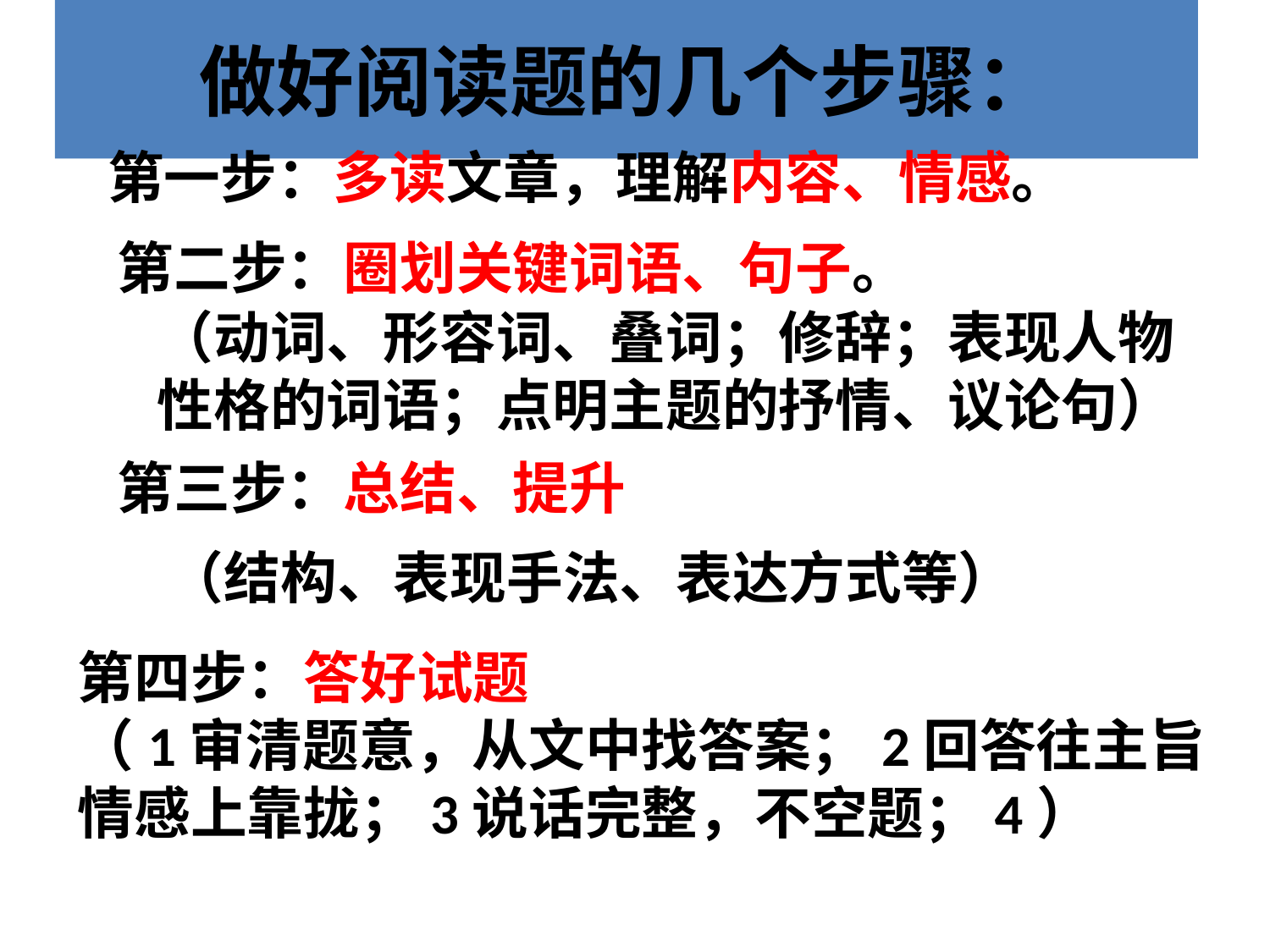

# 做好阅读题的几个步骤：
第一步：多读文章，理解内容、情感。
第二步：圈划关键词语、句子。
（动词、形容词、叠词；修辞；表现人物性格的词语；点明主题的抒情、议论句）
第三步：总结、提升
（结构、表现手法、表达方式等）
第四步：答好试题
（1审清题意，从文中找答案；2回答往主旨情感上靠拢；3说话完整，不空题；4）